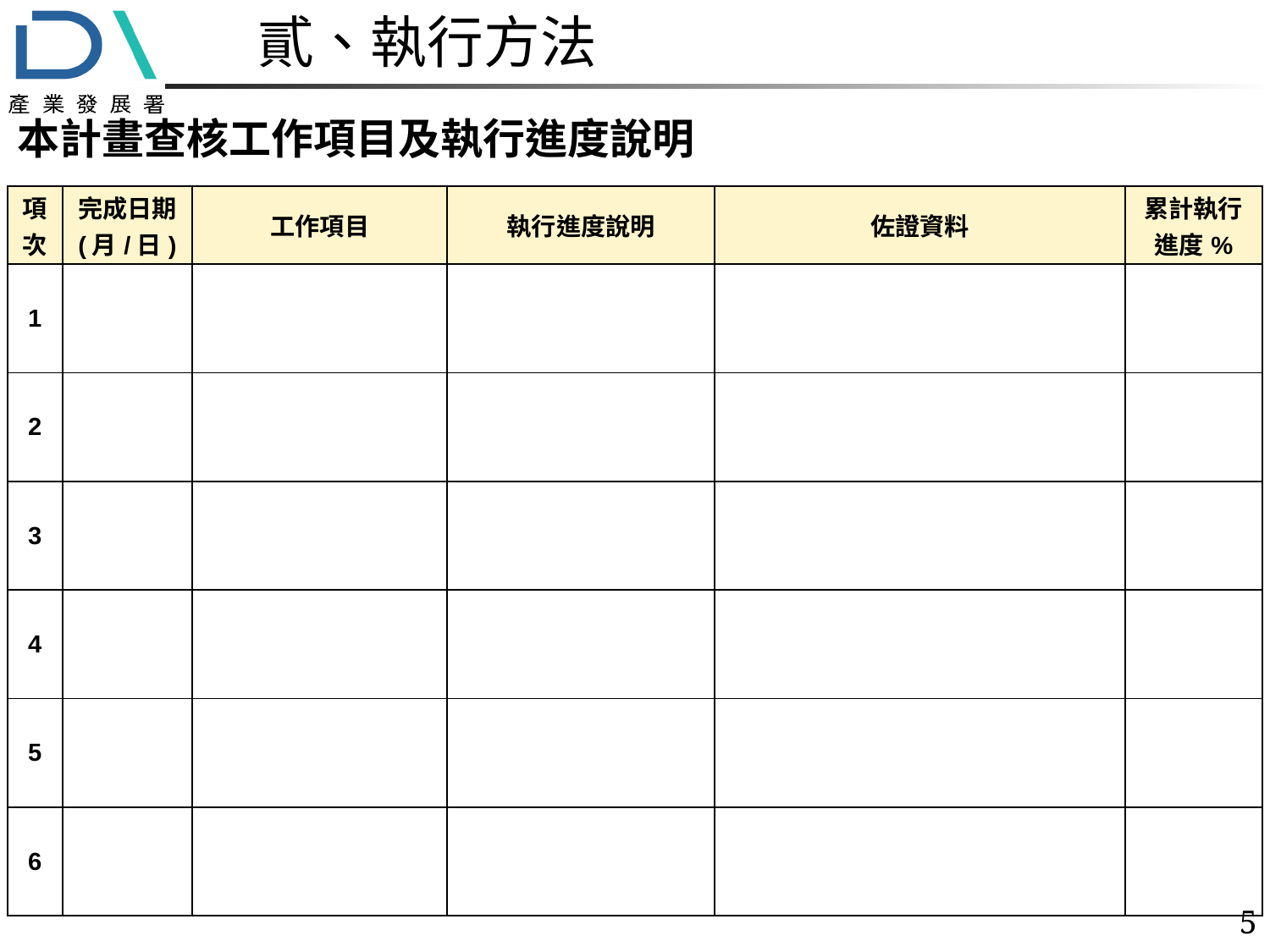

# 貳、執行方法
本計畫查核工作項目及執行進度說明
| 項次 | 完成日期 (月/日) | 工作項目 | 執行進度說明 | 佐證資料 | 累計執行 進度% |
| --- | --- | --- | --- | --- | --- |
| 1 |  |  |  |  |  |
| 2 |  |  |  |  |  |
| 3 |  |  |  |  |  |
| 4 |  |  |  |  |  |
| 5 |  |  |  |  |  |
| 6 |  |  |  |  |  |
5